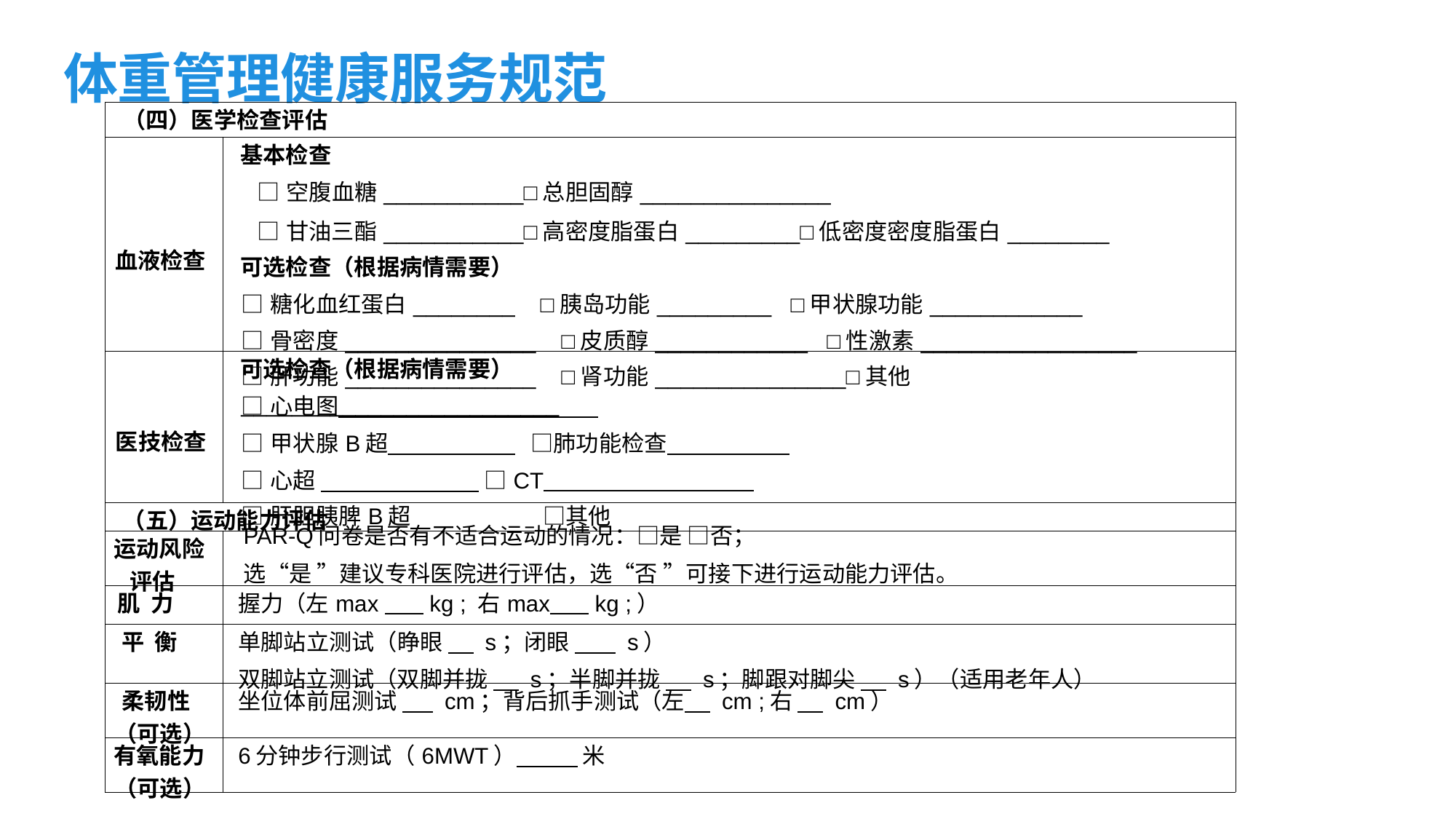

体重管理健康服务规范
| （四）医学检查评估 |  |
| --- | --- |
| 血液检查 | 基本检查 □空腹血糖\_\_\_\_\_\_\_\_\_\_\_□总胆固醇\_\_\_\_\_\_\_\_\_\_\_\_\_\_\_ □甘油三酯\_\_\_\_\_\_\_\_\_\_\_□高密度脂蛋白\_\_\_\_\_\_\_\_\_□低密度密度脂蛋白\_\_\_\_\_\_\_\_ 可选检查（根据病情需要） □糖化血红蛋白\_\_\_\_\_\_\_\_ □胰岛功能\_\_\_\_\_\_\_\_\_ □甲状腺功能\_\_\_\_\_\_\_\_\_\_\_\_ □骨密度\_\_\_\_\_\_\_\_\_\_\_\_\_\_\_ □皮质醇\_\_\_\_\_\_\_\_\_\_\_\_ □性激素\_\_\_\_\_\_\_\_\_\_\_\_\_\_\_\_\_ □肝功能\_\_\_\_\_\_\_\_\_\_\_\_\_\_\_ □肾功能\_\_\_\_\_\_\_\_\_\_\_\_\_\_\_□其他\_\_\_\_\_\_\_\_\_\_\_\_\_\_\_\_\_\_\_\_\_\_\_\_\_ |
| 医技检查 | 可选检查（根据病情需要） □心电图 □甲状腺B超 □肺功能检查 □心超 □CT □肝胆胰脾B超 □其他 |
| （五）运动能力评估 |  |
| 运动风险 评估 | PAR-Q问卷是否有不适合运动的情况：□是 □否； 选“是 ”建议专科医院进行评估，选“否 ”可接下进行运动能力评估。 |
| 肌 力 | 握力（左max kg ; 右max kg ;） |
| 平 衡 | 单脚站立测试（睁眼 s；闭眼 s） 双脚站立测试（双脚并拢 s；半脚并拢 s；脚跟对脚尖 s）（适用老年人） |
| 柔韧性 （可选） | 坐位体前屈测试 cm；背后抓手测试（左 cm ;右 cm） |
| 有氧能力 （可选） | 6分钟步行测试（6MWT） 米 |